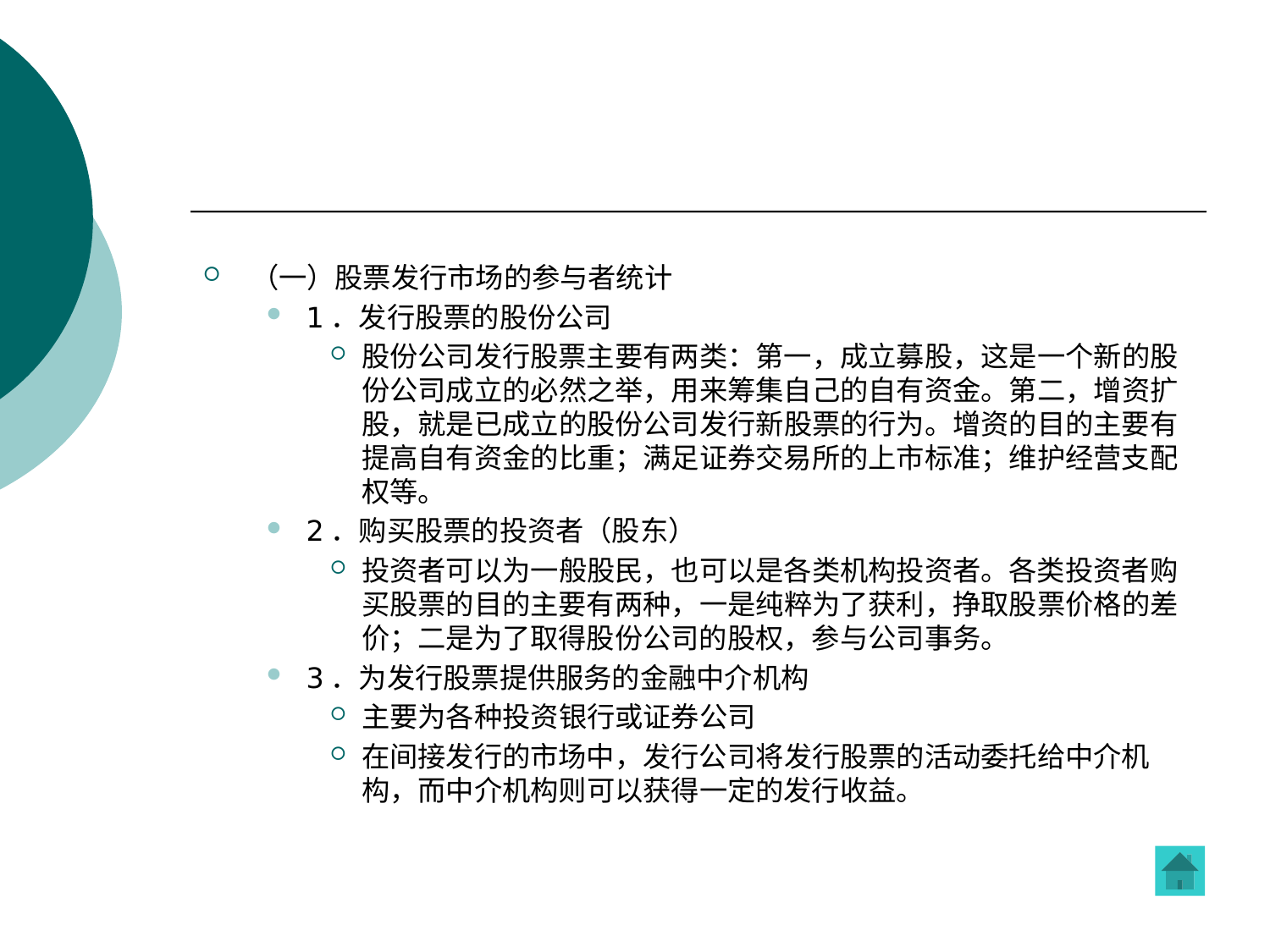

#
（一）股票发行市场的参与者统计
1．发行股票的股份公司
股份公司发行股票主要有两类：第一，成立募股，这是一个新的股份公司成立的必然之举，用来筹集自己的自有资金。第二，增资扩股，就是已成立的股份公司发行新股票的行为。增资的目的主要有提高自有资金的比重；满足证券交易所的上市标准；维护经营支配权等。
2．购买股票的投资者（股东）
投资者可以为一般股民，也可以是各类机构投资者。各类投资者购买股票的目的主要有两种，一是纯粹为了获利，挣取股票价格的差价；二是为了取得股份公司的股权，参与公司事务。
3．为发行股票提供服务的金融中介机构
主要为各种投资银行或证券公司
在间接发行的市场中，发行公司将发行股票的活动委托给中介机构，而中介机构则可以获得一定的发行收益。